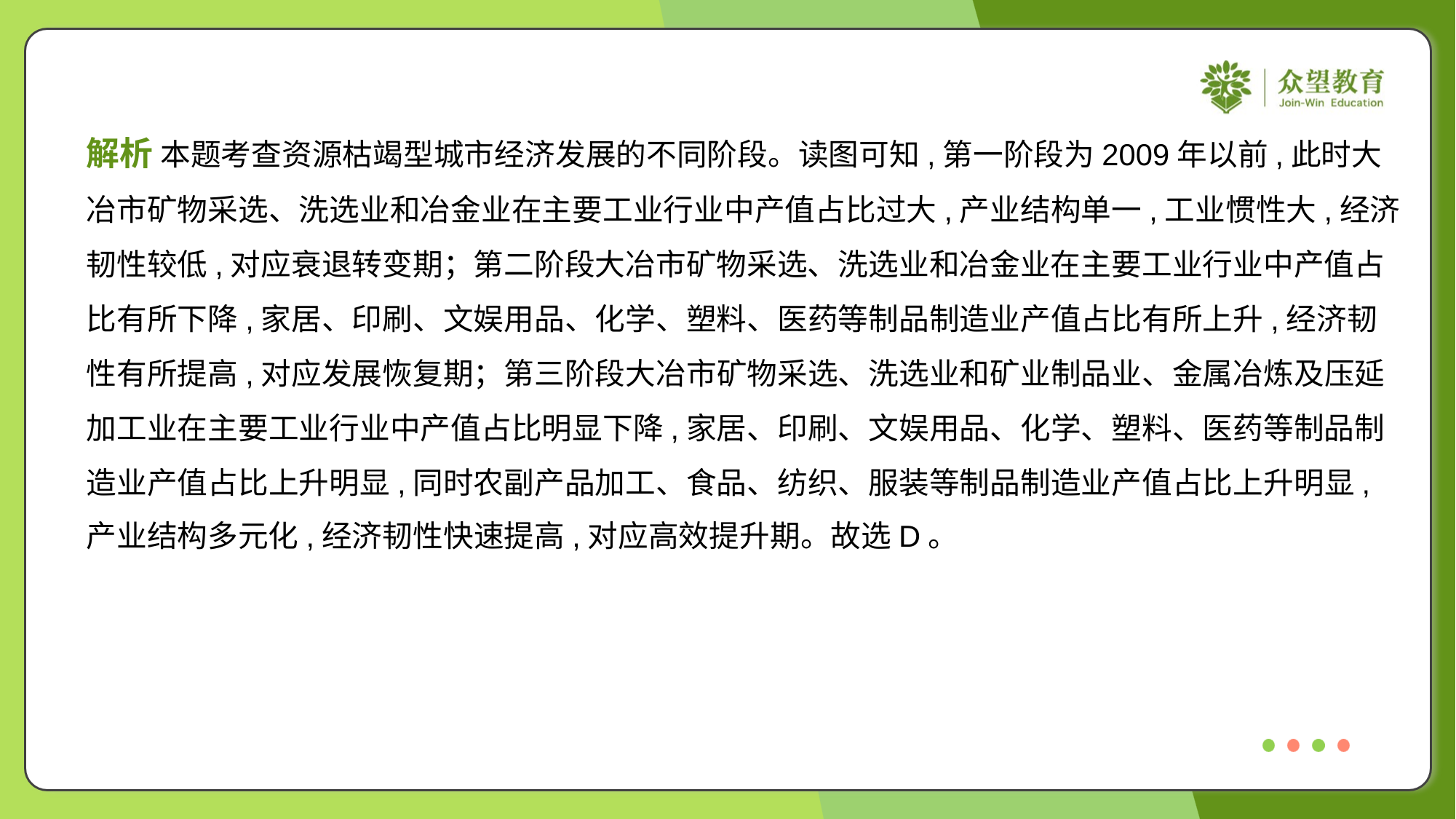

解析 本题考查资源枯竭型城市经济发展的不同阶段。读图可知,第一阶段为2009年以前,此时大
冶市矿物采选、洗选业和冶金业在主要工业行业中产值占比过大,产业结构单一,工业惯性大,经济
韧性较低,对应衰退转变期；第二阶段大冶市矿物采选、洗选业和冶金业在主要工业行业中产值占
比有所下降,家居、印刷、文娱用品、化学、塑料、医药等制品制造业产值占比有所上升,经济韧
性有所提高,对应发展恢复期；第三阶段大冶市矿物采选、洗选业和矿业制品业、金属冶炼及压延
加工业在主要工业行业中产值占比明显下降,家居、印刷、文娱用品、化学、塑料、医药等制品制
造业产值占比上升明显,同时农副产品加工、食品、纺织、服装等制品制造业产值占比上升明显,
产业结构多元化,经济韧性快速提高,对应高效提升期。故选D。